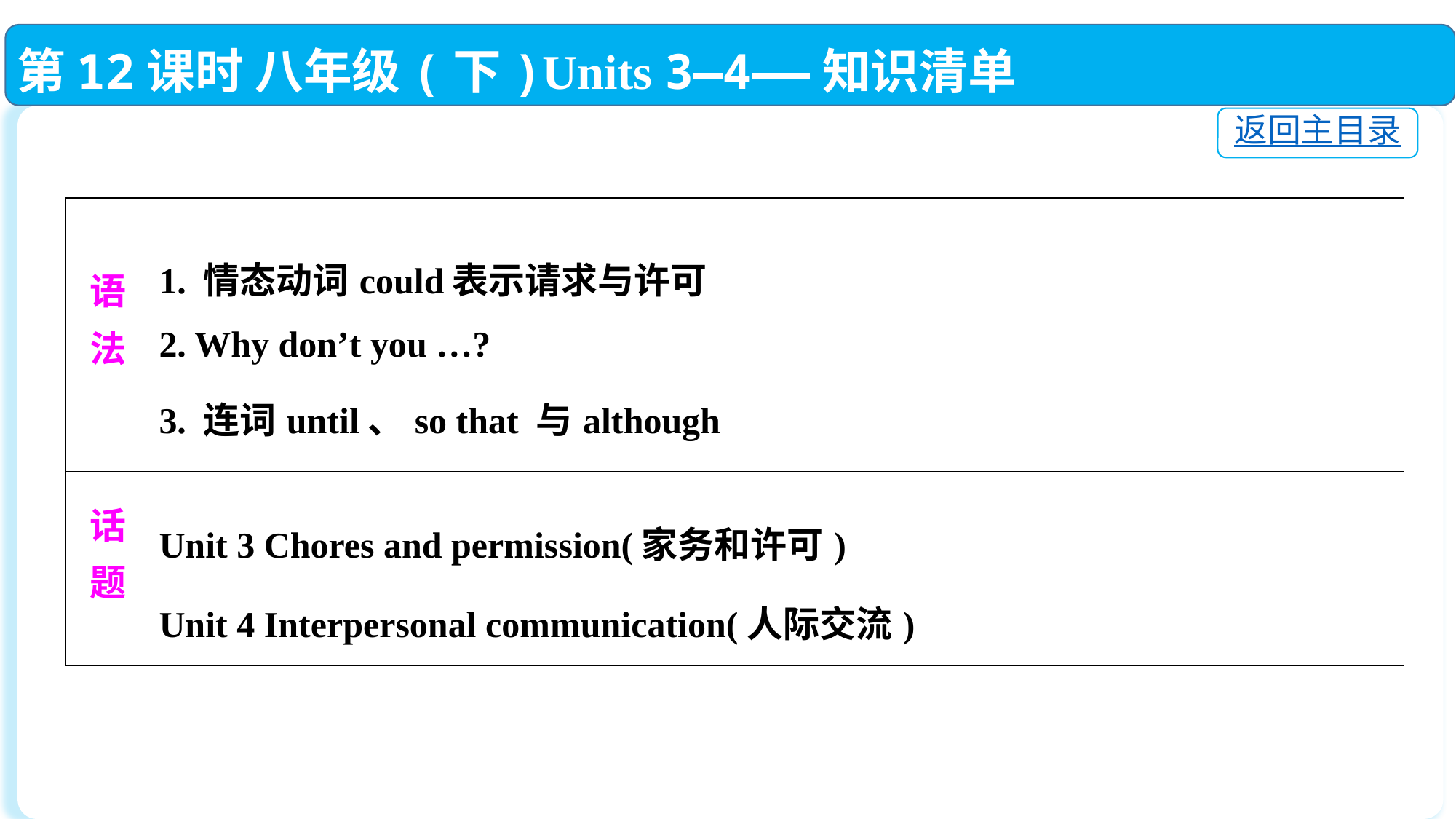

第12课时 八年级(下)Units 3—4——知识清单

返回主目录
| 语 法 | 1. 情态动词could表示请求与许可 2. Why don’t you …? 3. 连词until、so that 与although |
| --- | --- |
| 话 题 | Unit 3 Chores and permission(家务和许可) Unit 4 Interpersonal communication(人际交流) |
| --- | --- |